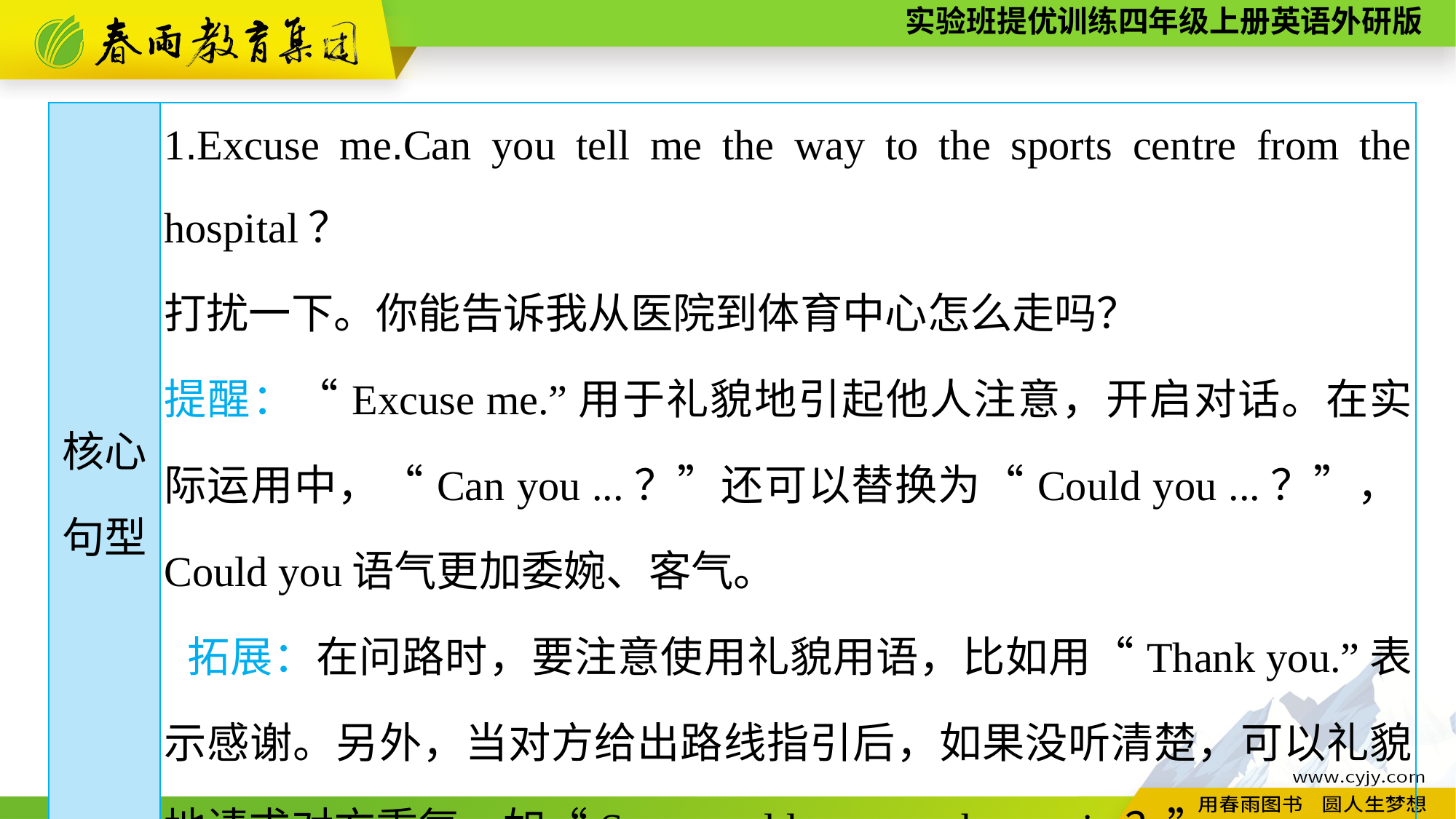

| 核心 句型 | 1.Excuse me.Can you tell me the way to the sports centre from the hospital？ 打扰一下。你能告诉我从医院到体育中心怎么走吗？ 提醒：“Excuse me.”用于礼貌地引起他人注意，开启对话。在实际运用中，“Can you ...？”还可以替换为“Could you ...？”，Could you语气更加委婉、客气。 拓展：在问路时，要注意使用礼貌用语，比如用“Thank you.”表示感谢。另外，当对方给出路线指引后，如果没听清楚，可以礼貌地请求对方重复，如“Sorry,could you say that again？”。 |
| --- | --- |